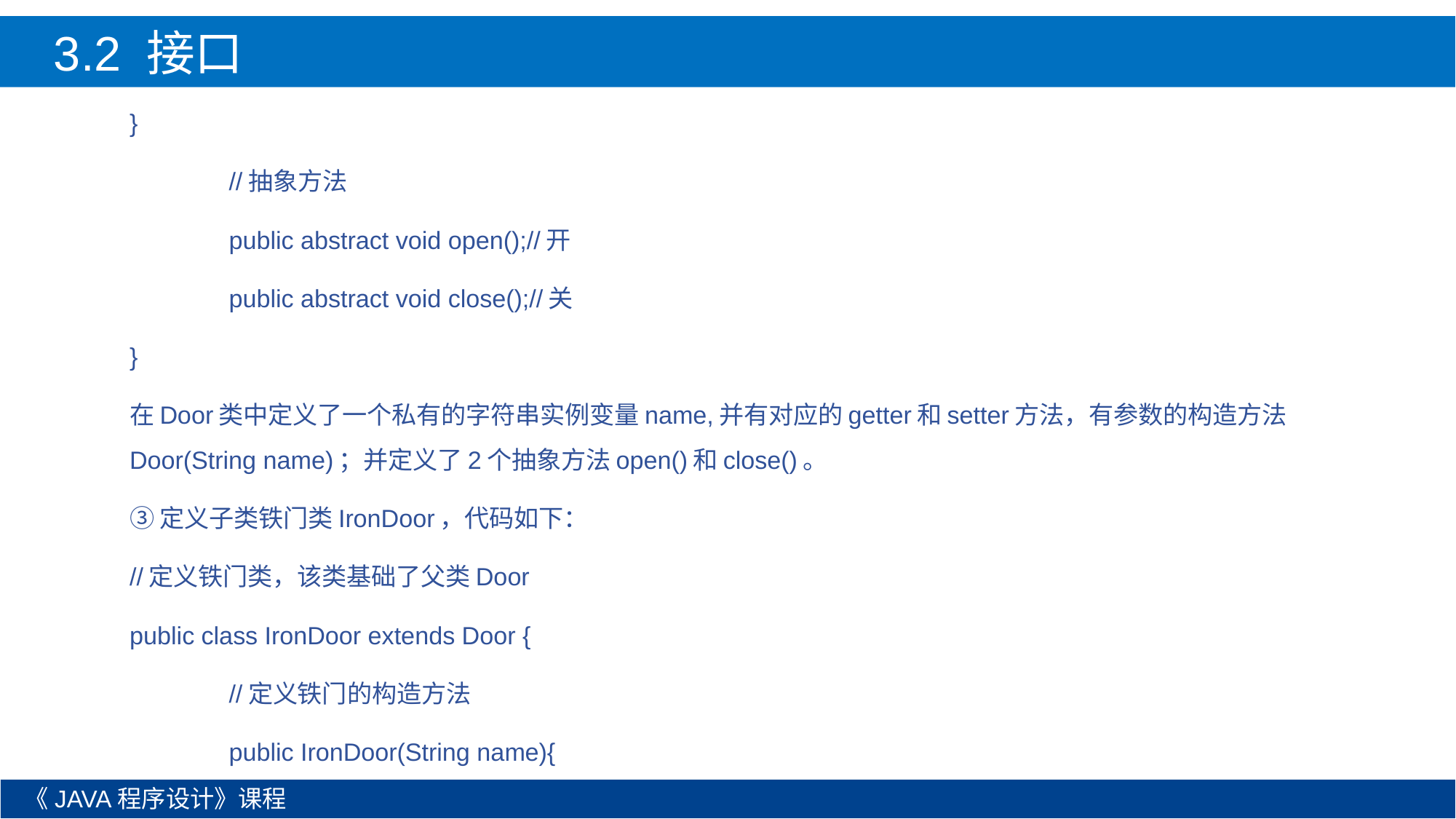

3.2 接口
}
	//抽象方法
	public abstract void open();//开
	public abstract void close();//关
}
在Door类中定义了一个私有的字符串实例变量name,并有对应的getter和setter方法，有参数的构造方法Door(String name)；并定义了2个抽象方法open()和close()。
③定义子类铁门类IronDoor，代码如下：
//定义铁门类，该类基础了父类Door
public class IronDoor extends Door {
	//定义铁门的构造方法
	public IronDoor(String name){
《JAVA程序设计》课程